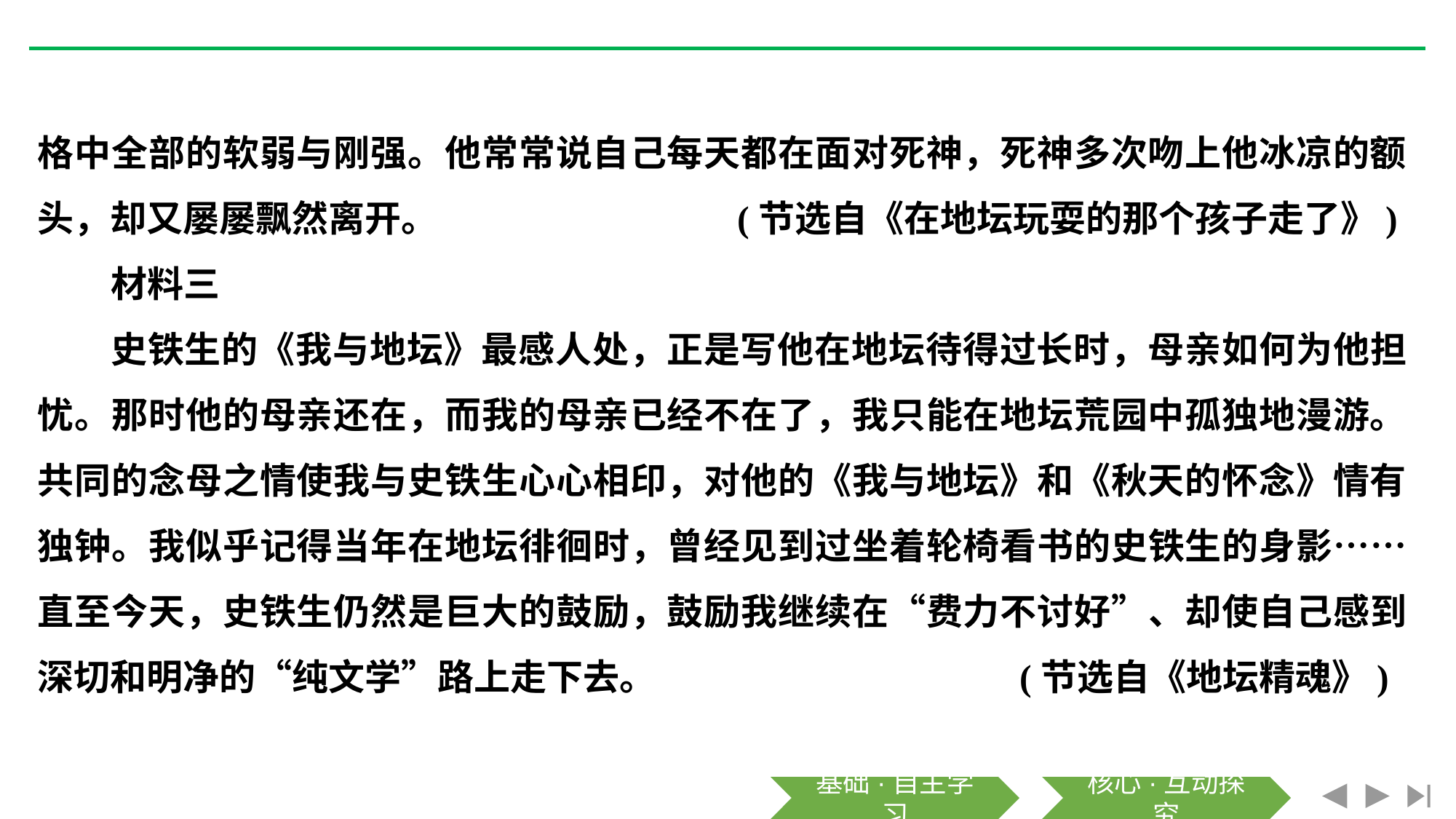

格中全部的软弱与刚强。他常常说自己每天都在面对死神，死神多次吻上他冰凉的额头，却又屡屡飘然离开。			　(节选自《在地坛玩耍的那个孩子走了》)
材料三
史铁生的《我与地坛》最感人处，正是写他在地坛待得过长时，母亲如何为他担忧。那时他的母亲还在，而我的母亲已经不在了，我只能在地坛荒园中孤独地漫游。共同的念母之情使我与史铁生心心相印，对他的《我与地坛》和《秋天的怀念》情有独钟。我似乎记得当年在地坛徘徊时，曾经见到过坐着轮椅看书的史铁生的身影……直至今天，史铁生仍然是巨大的鼓励，鼓励我继续在“费力不讨好”、却使自己感到深切和明净的“纯文学”路上走下去。				(节选自《地坛精魂》)